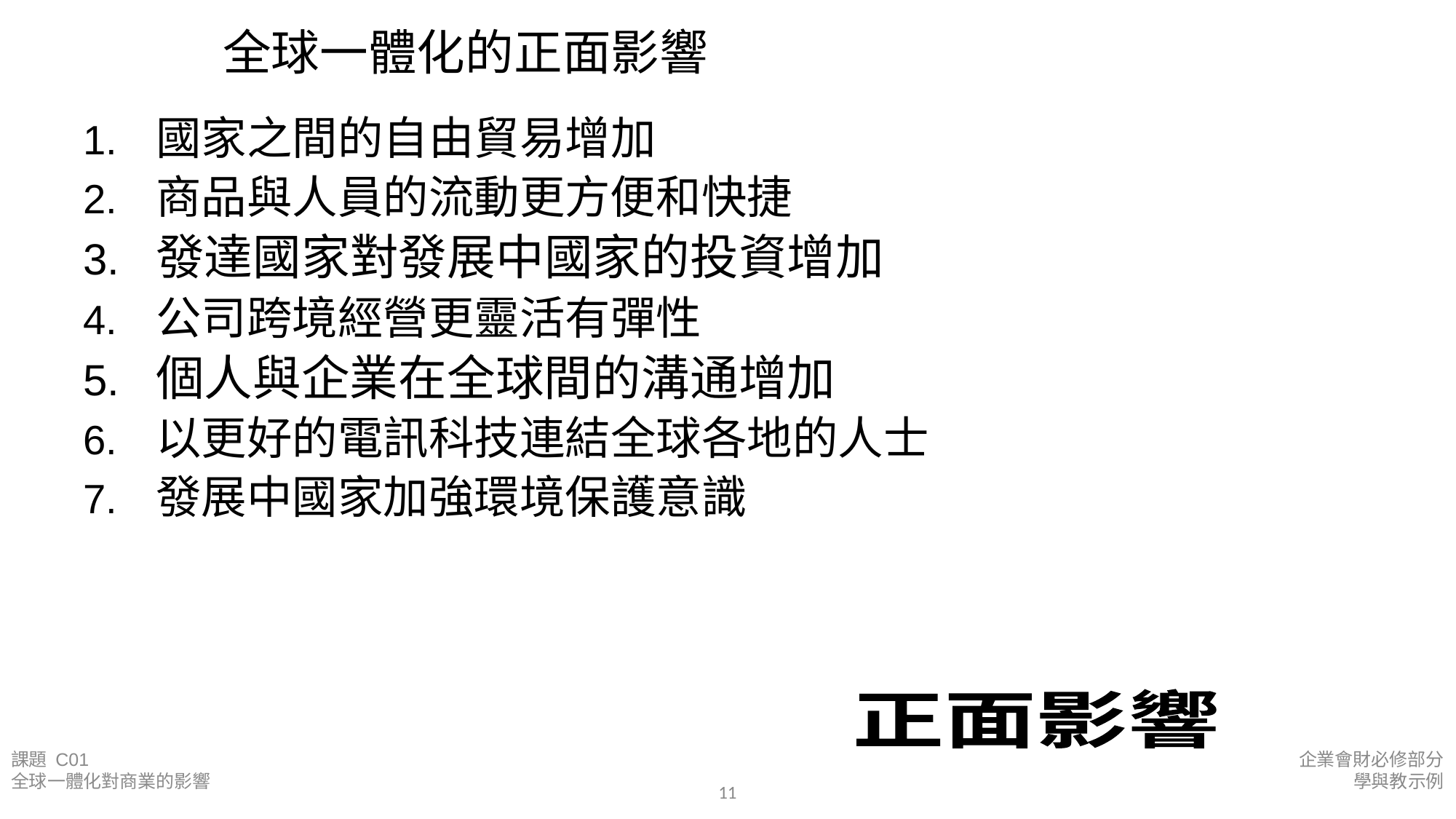

# 全球一體化的正面影響
國家之間的自由貿易增加
商品與人員的流動更方便和快捷
發達國家對發展中國家的投資增加
公司跨境經營更靈活有彈性
個人與企業在全球間的溝通增加
以更好的電訊科技連結全球各地的人士
發展中國家加強環境保護意識
正面影響

課題 C01
全球一體化對商業的影響
企業會財必修部分
學與教示例

11